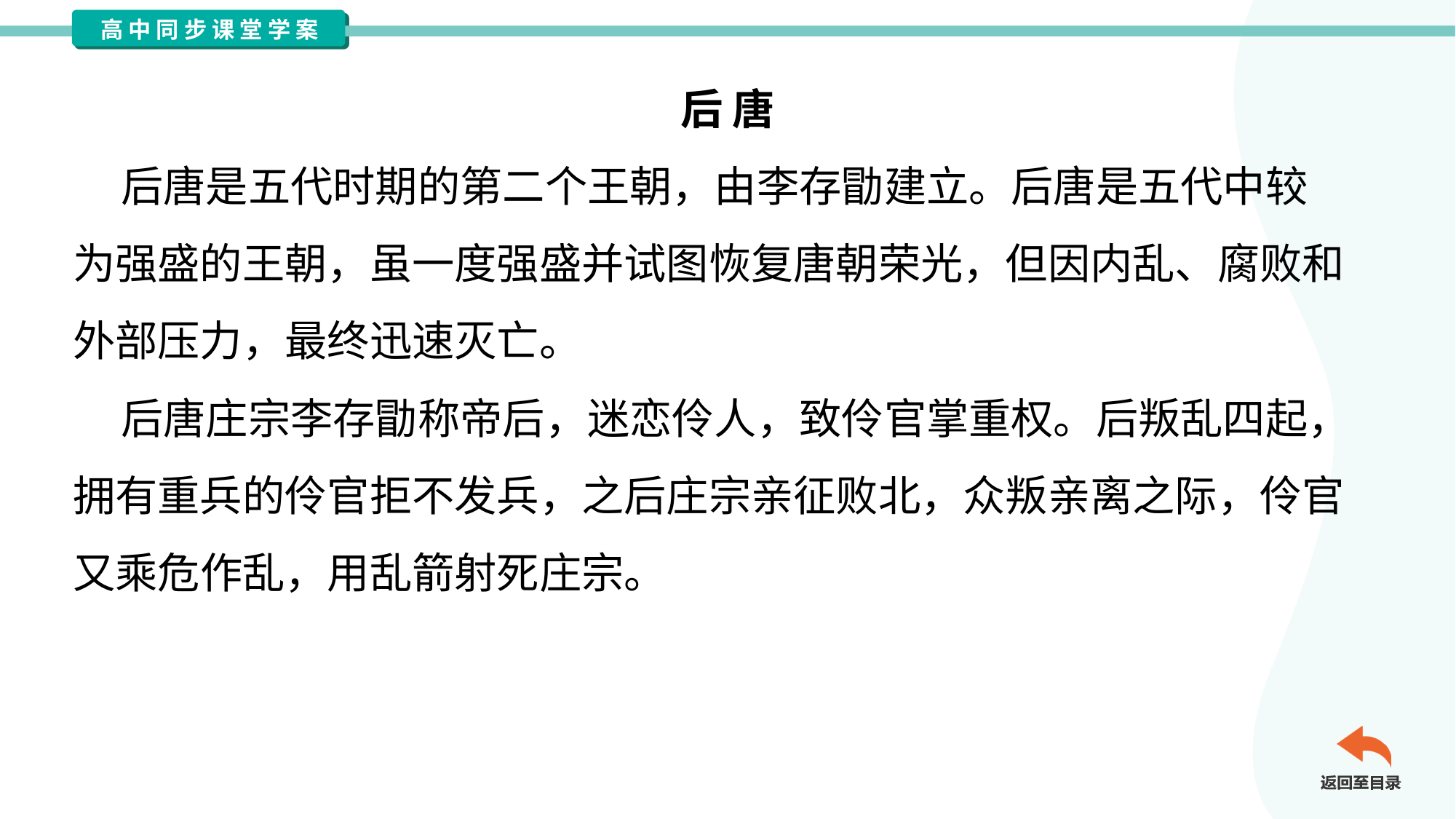

后 唐
    后唐是五代时期的第二个王朝，由李存勖建立。后唐是五代中较
为强盛的王朝，虽一度强盛并试图恢复唐朝荣光，但因内乱、腐败和
外部压力，最终迅速灭亡。
    后唐庄宗李存勖称帝后，迷恋伶人，致伶官掌重权。后叛乱四起，
拥有重兵的伶官拒不发兵，之后庄宗亲征败北，众叛亲离之际，伶官
又乘危作乱，用乱箭射死庄宗。